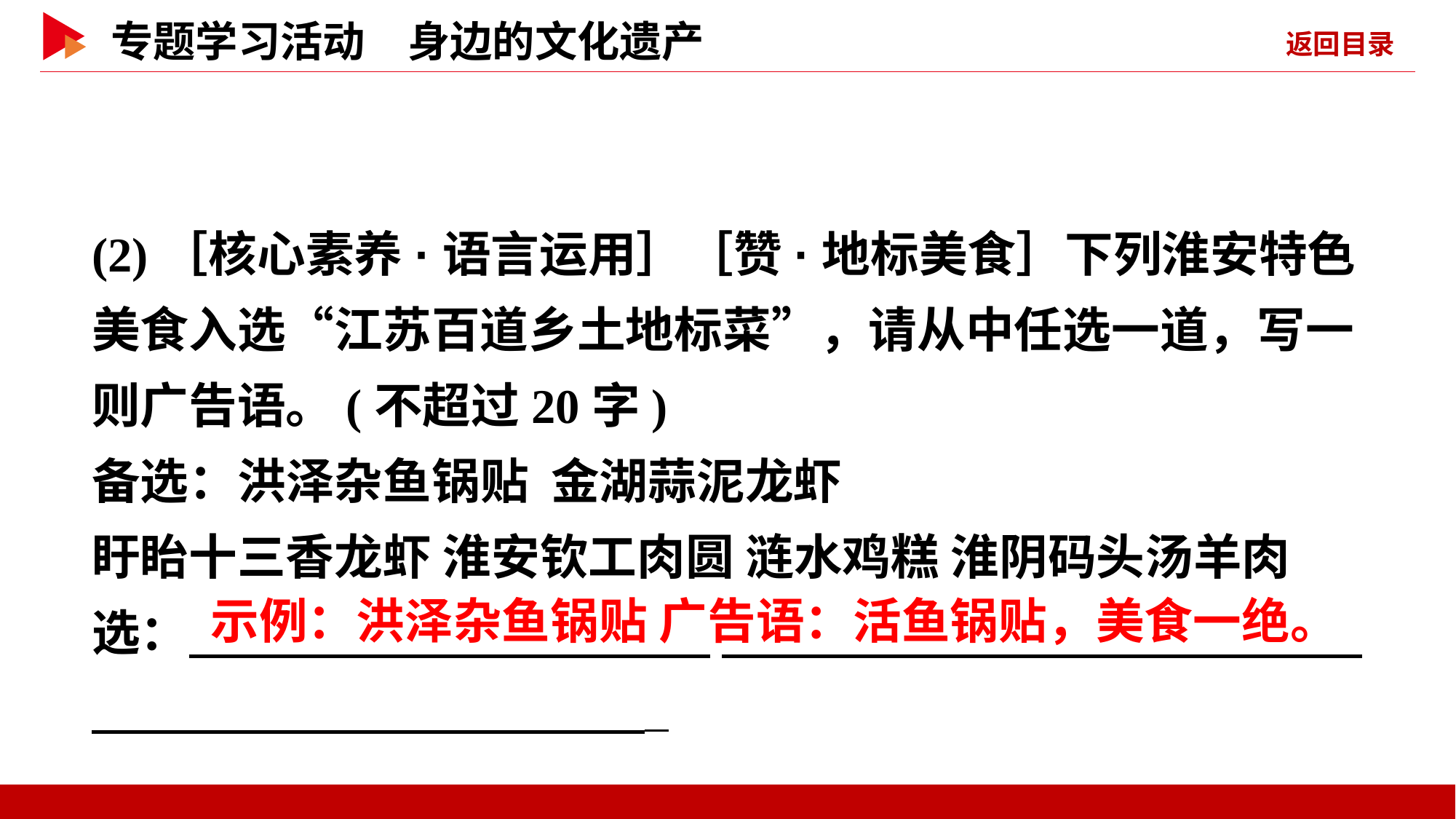

(2)［核心素养·语言运用］［赞·地标美食］下列淮安特色美食入选“江苏百道乡土地标菜”，请从中任选一道，写一则广告语。(不超过20字)
备选：洪泽杂鱼锅贴  金湖蒜泥龙虾
盱眙十三香龙虾 淮安钦工肉圆 涟水鸡糕 淮阴码头汤羊肉
选：                                               _
 示例：洪泽杂鱼锅贴 广告语：活鱼锅贴，美食一绝。